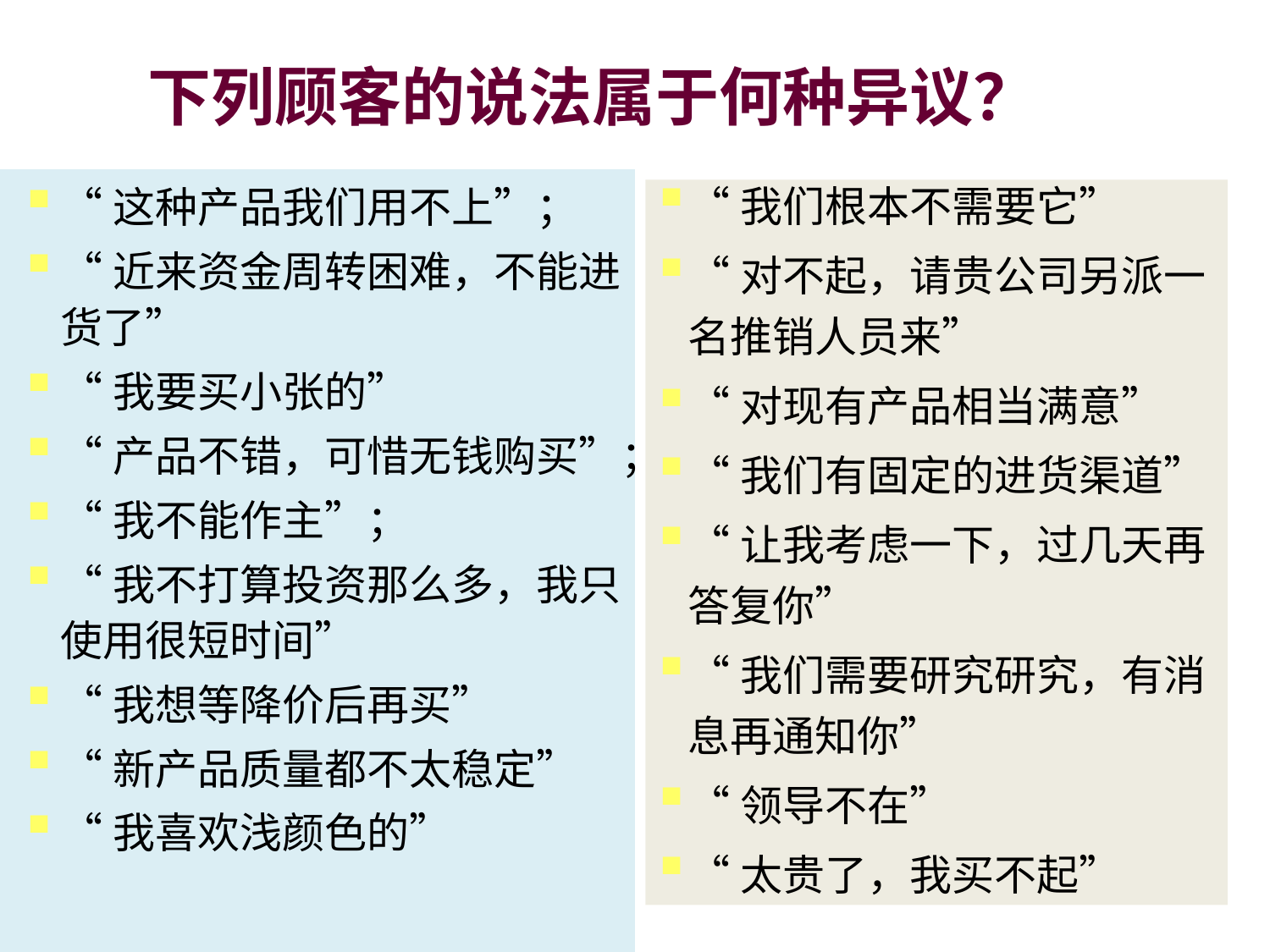

# 下列顾客的说法属于何种异议？
“这种产品我们用不上”；
“近来资金周转困难，不能进货了”
“我要买小张的”
“产品不错，可惜无钱购买”；
“我不能作主”；
“我不打算投资那么多，我只使用很短时间”
“我想等降价后再买”
“新产品质量都不太稳定”
“我喜欢浅颜色的”
“我们根本不需要它”
“对不起，请贵公司另派一名推销人员来”
“对现有产品相当满意”
“我们有固定的进货渠道”
“让我考虑一下，过几天再答复你”
“我们需要研究研究，有消息再通知你”
“领导不在”
“太贵了，我买不起”